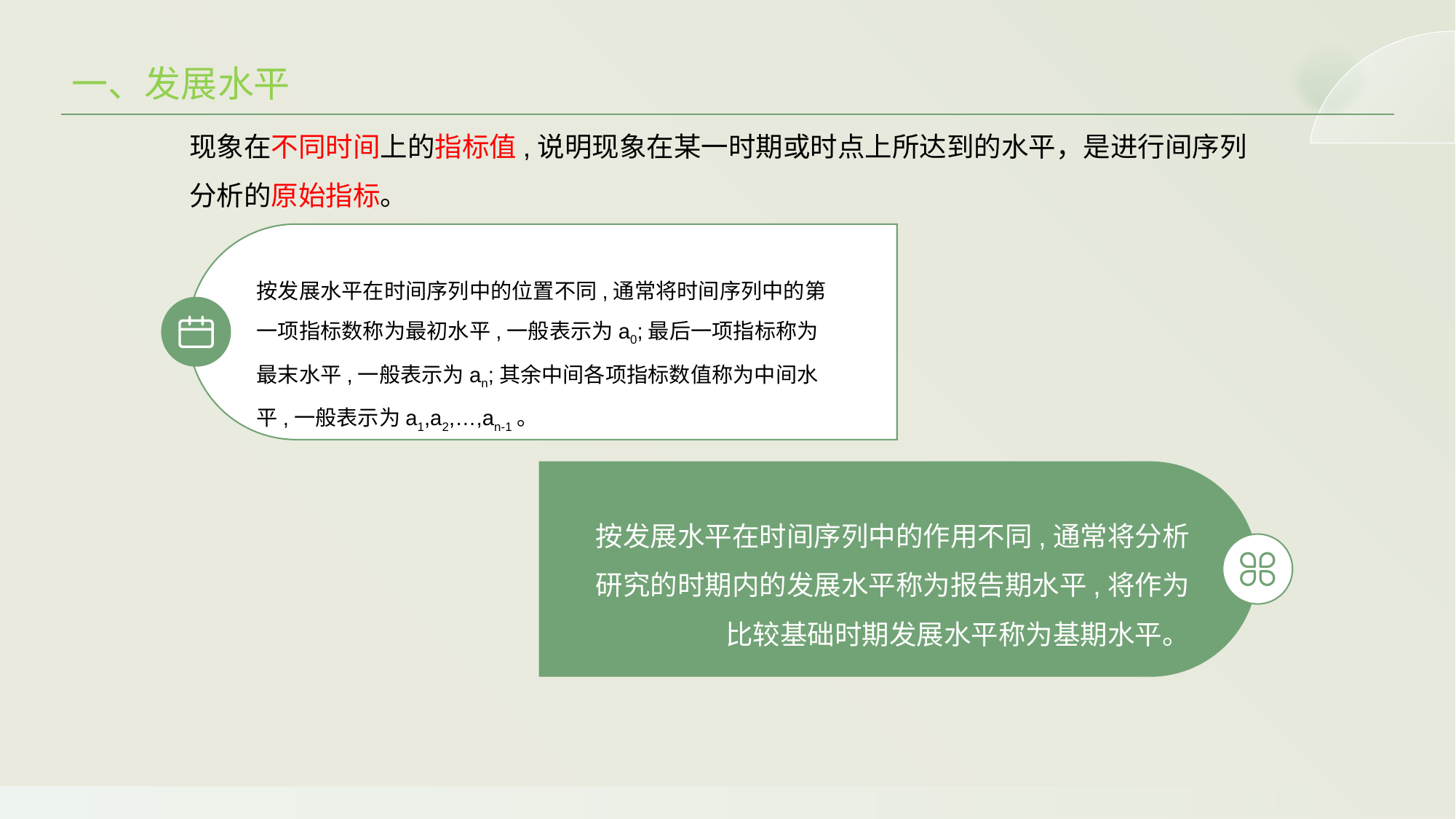

一、发展水平
现象在不同时间上的指标值,说明现象在某一时期或时点上所达到的水平，是进行间序列分析的原始指标。

按发展水平在时间序列中的位置不同,通常将时间序列中的第一项指标数称为最初水平,一般表示为a0;最后一项指标称为最末水平,一般表示为an;其余中间各项指标数值称为中间水平,一般表示为a1,a2,…,an-1。

按发展水平在时间序列中的作用不同,通常将分析研究的时期内的发展水平称为报告期水平,将作为比较基础时期发展水平称为基期水平。